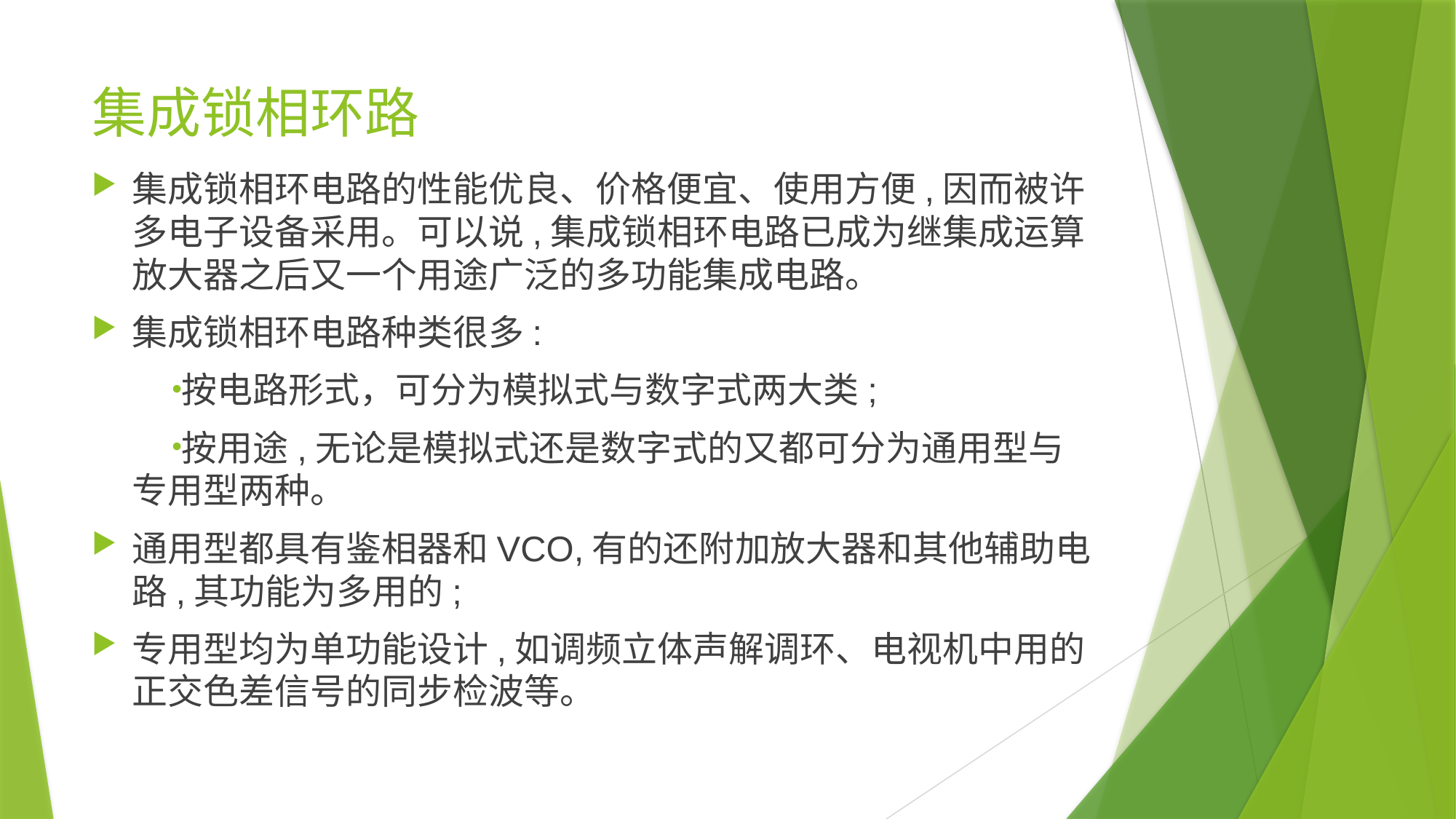

# 集成锁相环路
集成锁相环电路的性能优良、价格便宜、使用方便,因而被许多电子设备采用。可以说,集成锁相环电路已成为继集成运算放大器之后又一个用途广泛的多功能集成电路。
集成锁相环电路种类很多:
按电路形式，可分为模拟式与数字式两大类;
按用途,无论是模拟式还是数字式的又都可分为通用型与专用型两种。
通用型都具有鉴相器和VCO,有的还附加放大器和其他辅助电路,其功能为多用的;
专用型均为单功能设计,如调频立体声解调环、电视机中用的正交色差信号的同步检波等。